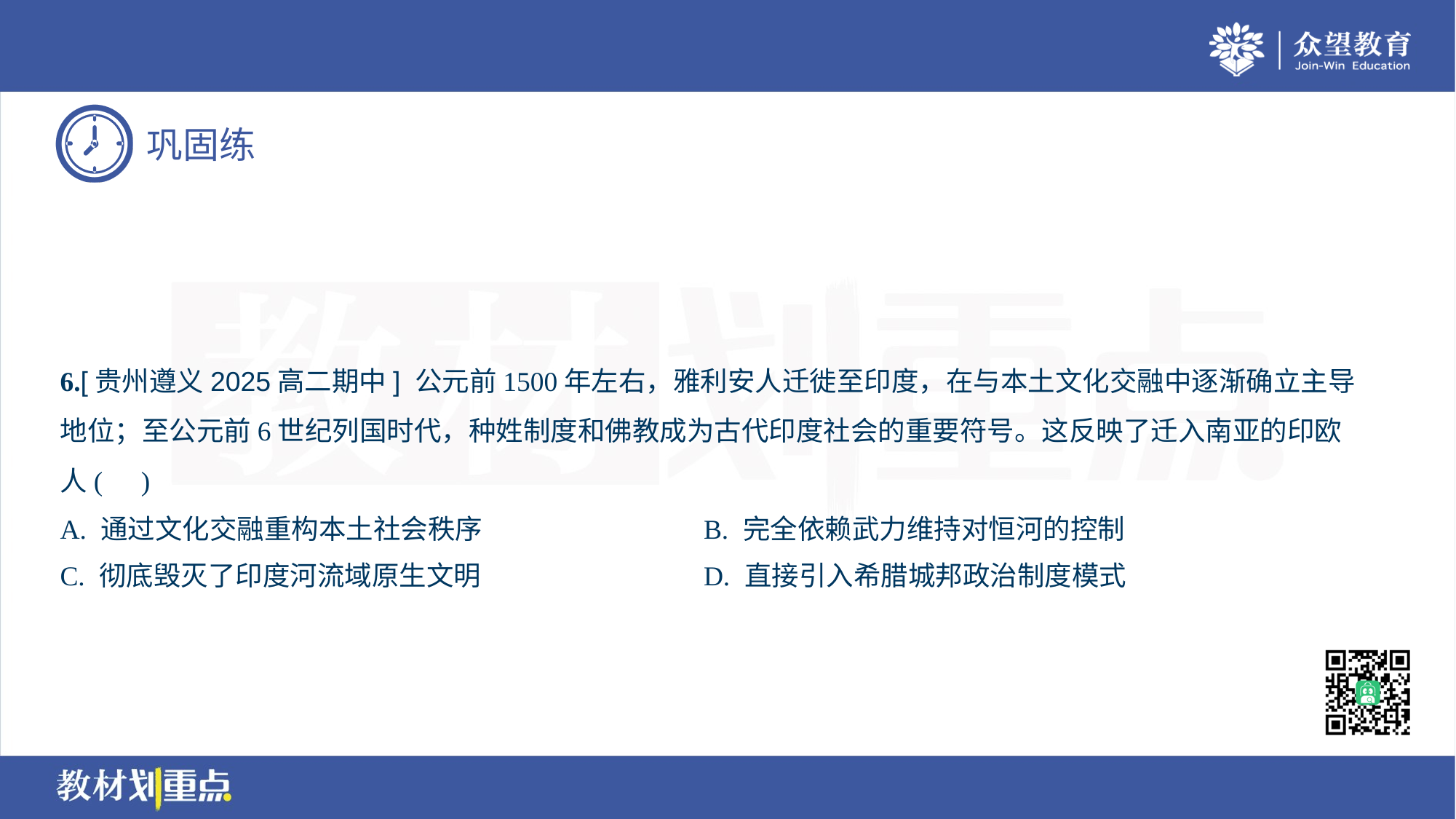

6.[贵州遵义2025高二期中] 公元前1500年左右，雅利安人迁徙至印度，在与本土文化交融中逐渐确立主导
地位；至公元前6世纪列国时代，种姓制度和佛教成为古代印度社会的重要符号。这反映了迁入南亚的印欧
人(     )
A. 通过文化交融重构本土社会秩序	B. 完全依赖武力维持对恒河的控制
C. 彻底毁灭了印度河流域原生文明	D. 直接引入希腊城邦政治制度模式